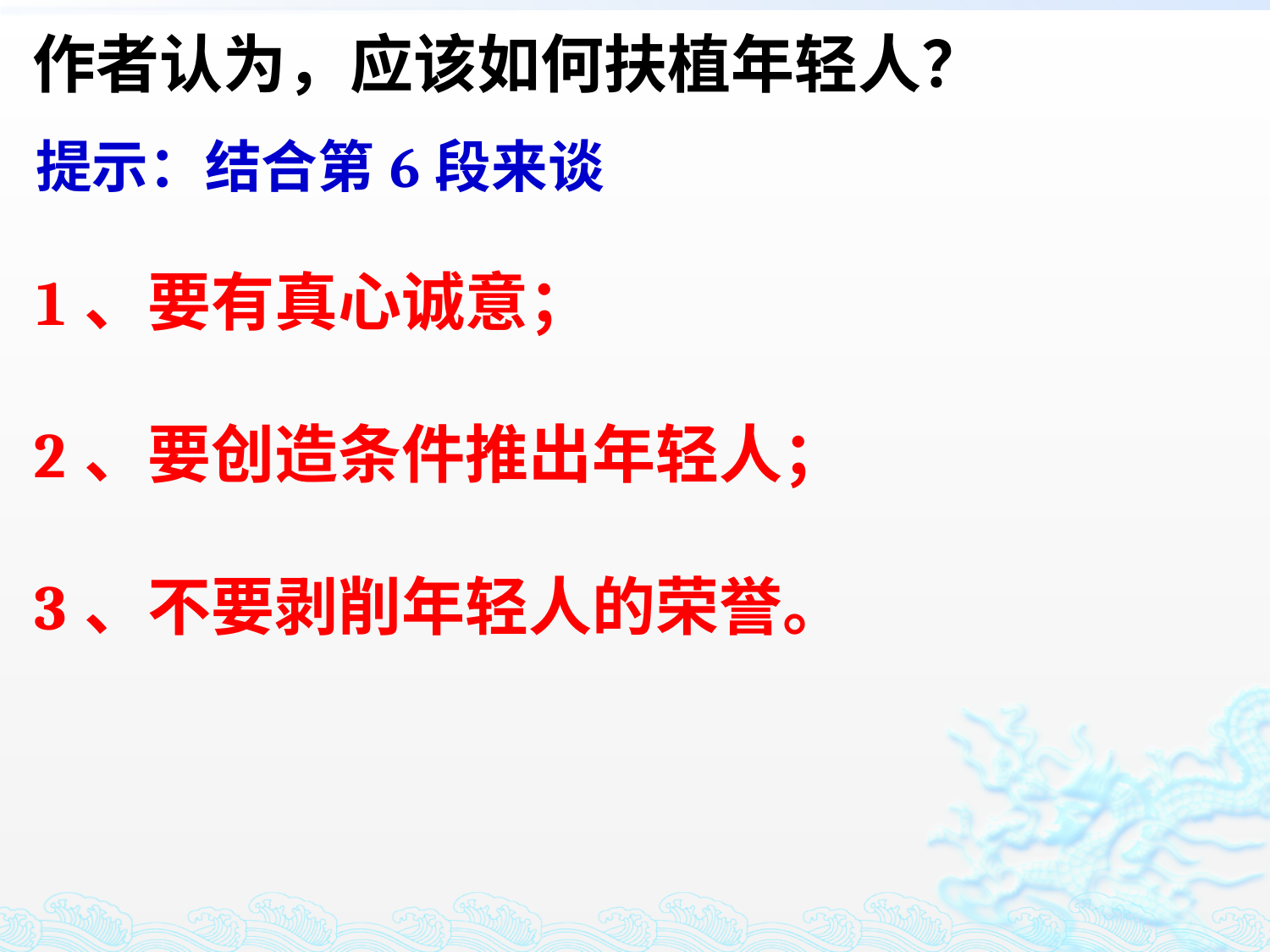

作者认为，应该如何扶植年轻人？
提示：结合第6段来谈
1、要有真心诚意；

2、要创造条件推出年轻人；

3、不要剥削年轻人的荣誉。